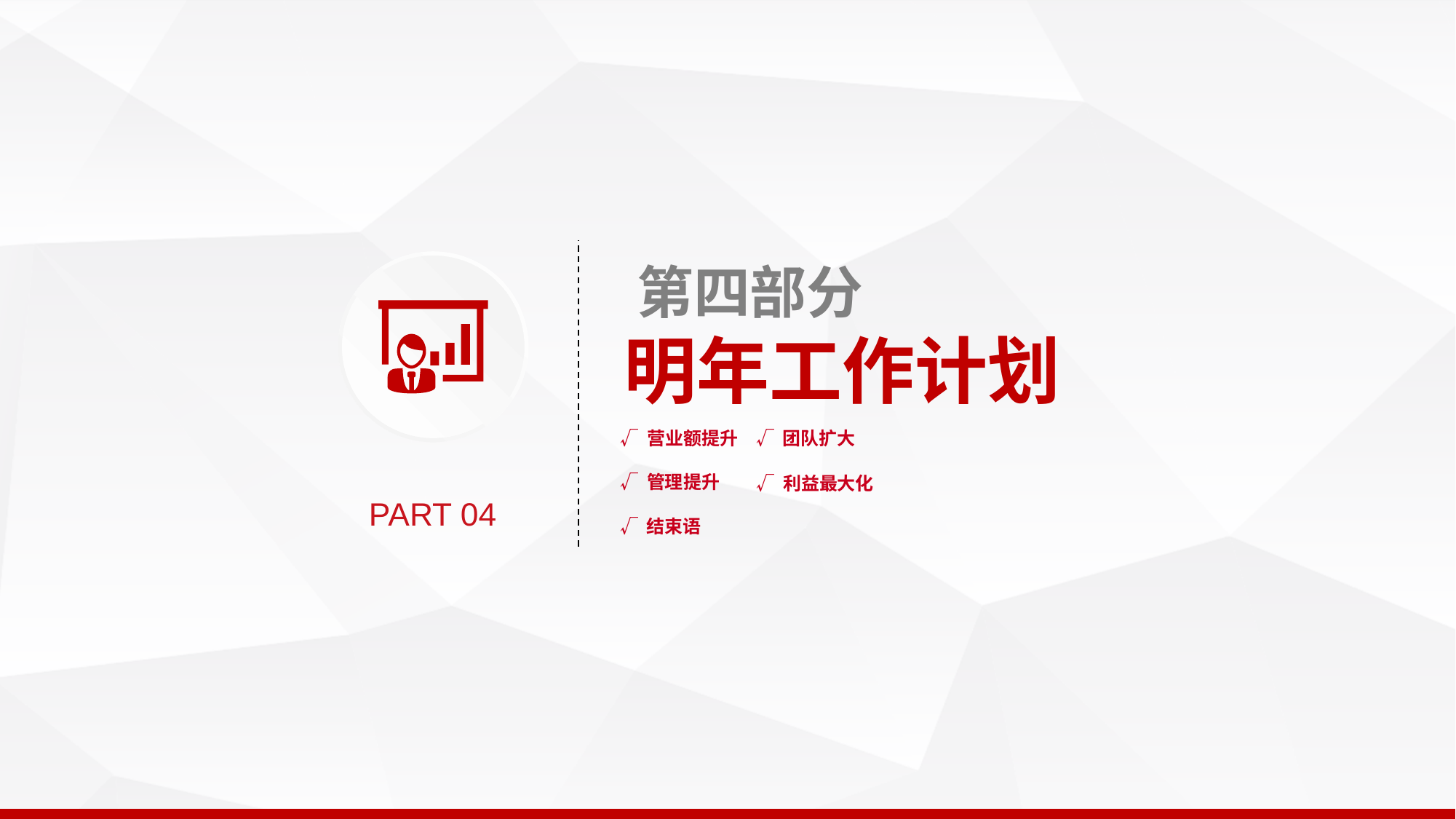

第四部分
明年工作计划

√ 营业额提升
√ 团队扩大
√ 管理提升
√ 利益最大化
PART 04
√ 结束语